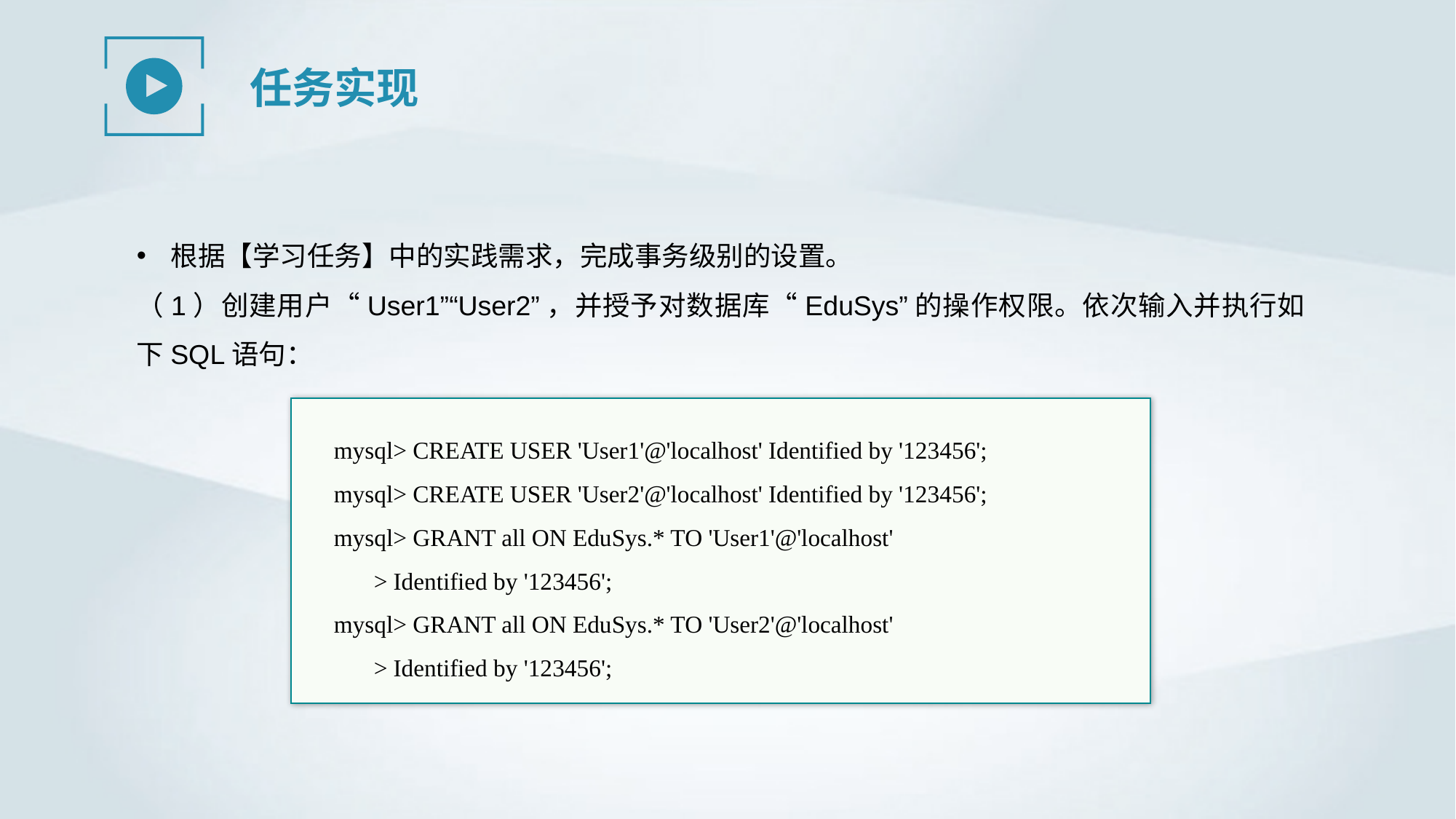

任务实现
根据【学习任务】中的实践需求，完成事务级别的设置。
（1）创建用户“User1”“User2”，并授予对数据库“EduSys”的操作权限。依次输入并执行如下SQL语句：
mysql> CREATE USER 'User1'@'localhost' Identified by '123456';
mysql> CREATE USER 'User2'@'localhost' Identified by '123456';
mysql> GRANT all ON EduSys.* TO 'User1'@'localhost'
> Identified by '123456';
mysql> GRANT all ON EduSys.* TO 'User2'@'localhost'
> Identified by '123456';